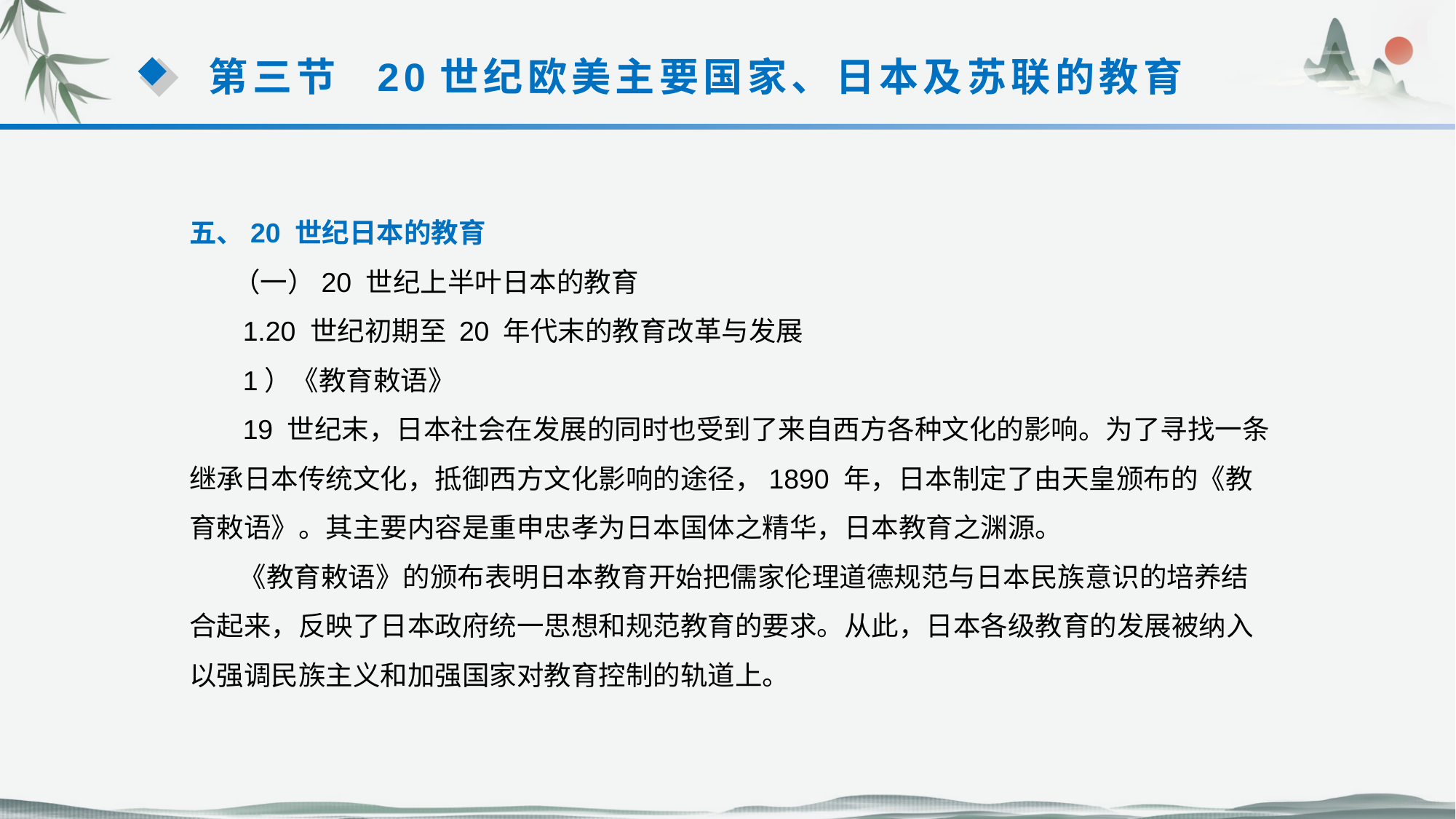

第三节  20世纪欧美主要国家、日本及苏联的教育

五、20 世纪日本的教育
      （一）20 世纪上半叶日本的教育
       1.20 世纪初期至 20 年代末的教育改革与发展
       1）《教育敕语》
       19 世纪末，日本社会在发展的同时也受到了来自西方各种文化的影响。为了寻找一条继承日本传统文化，抵御西方文化影响的途径，1890 年，日本制定了由天皇颁布的《教育敕语》。其主要内容是重申忠孝为日本国体之精华，日本教育之渊源。
       《教育敕语》的颁布表明日本教育开始把儒家伦理道德规范与日本民族意识的培养结合起来，反映了日本政府统一思想和规范教育的要求。从此，日本各级教育的发展被纳入以强调民族主义和加强国家对教育控制的轨道上。